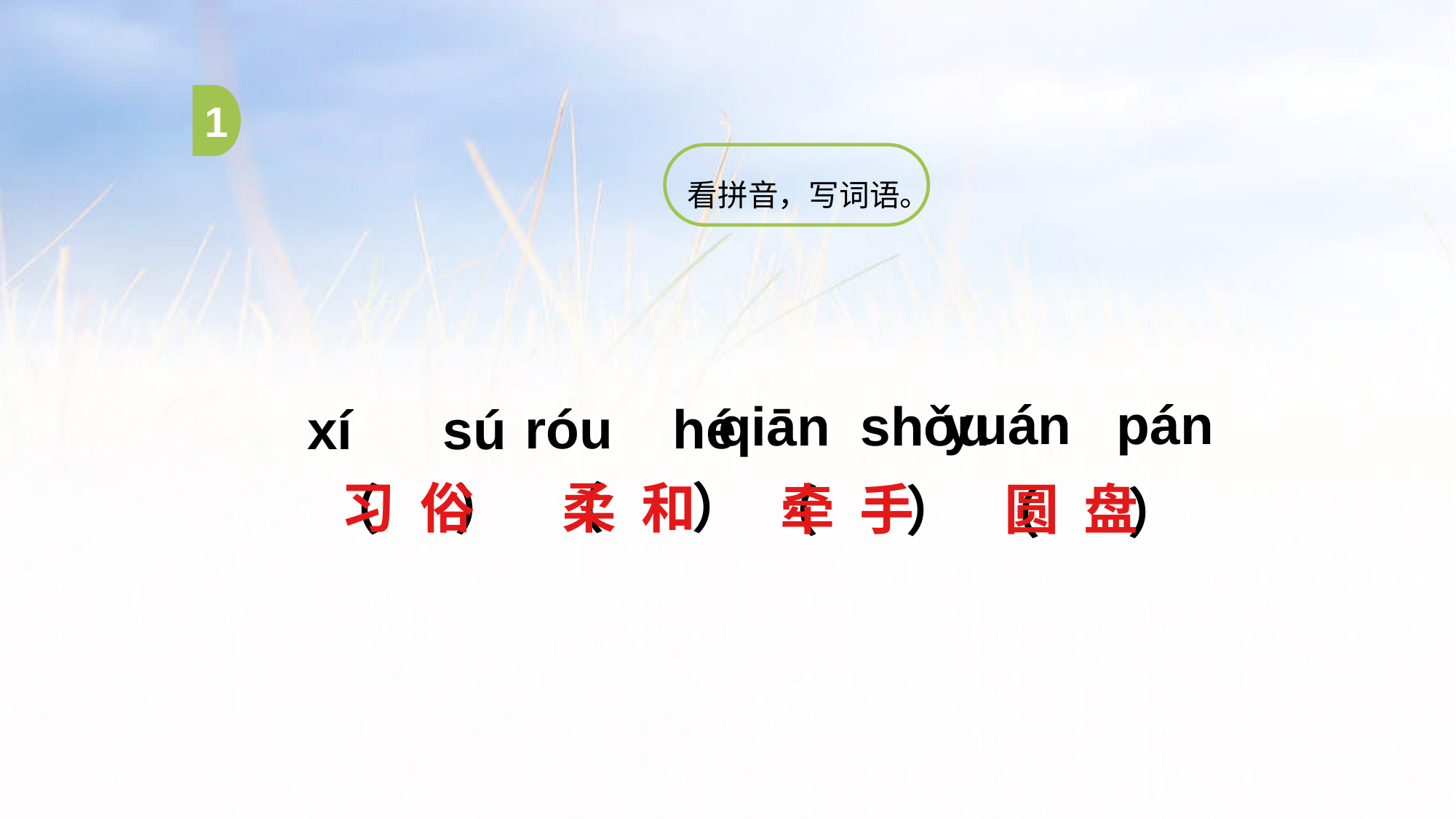

1
看拼音，写词语。
yuán   pán
qiān  shǒu
róu    hé
xí      sú
（       ）
习  俗
柔  和
牵  手
（      ）
圆  盘
（       ）
（       ）